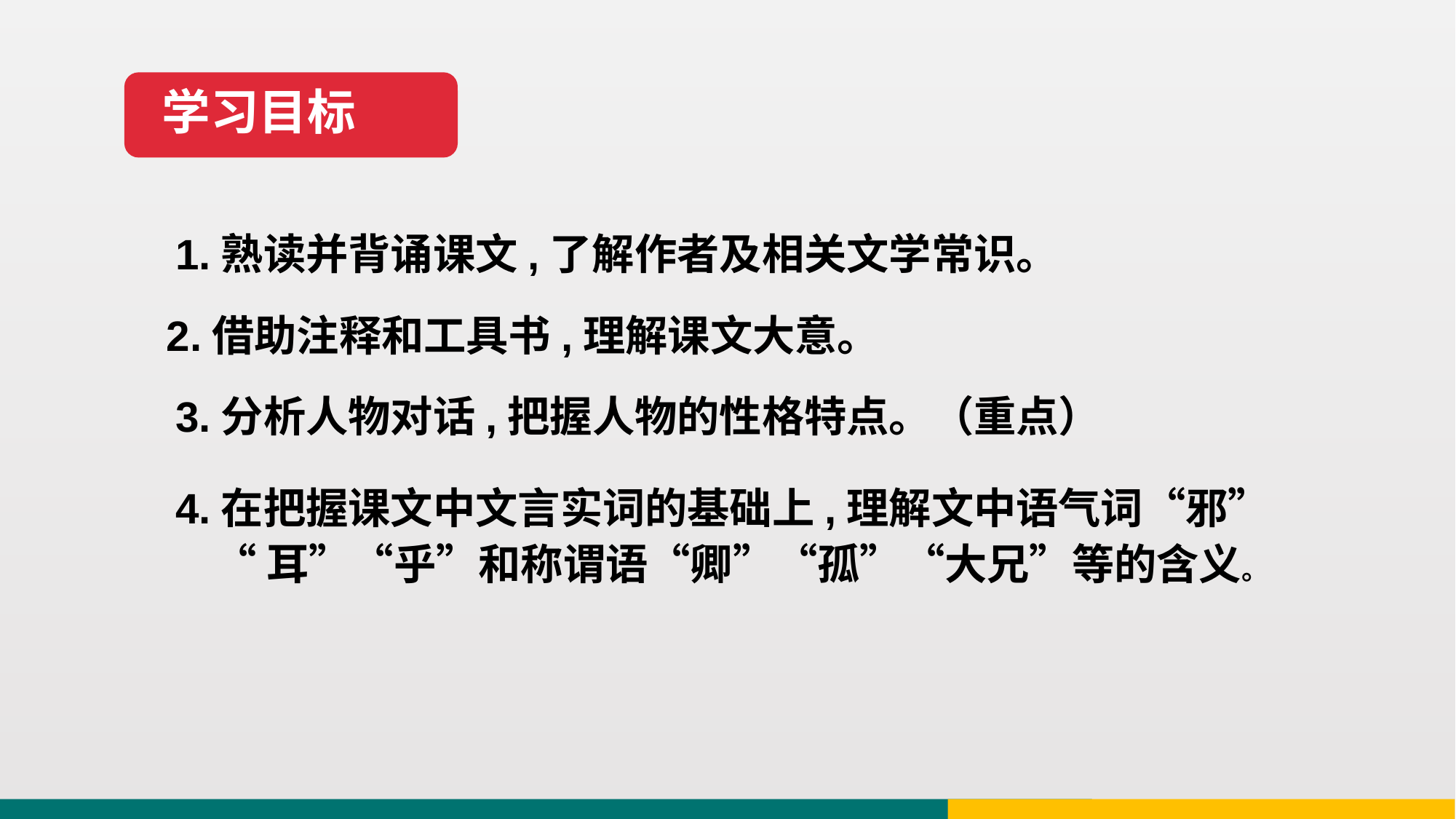

学习目标
1.熟读并背诵课文,了解作者及相关文学常识。
2.借助注释和工具书,理解课文大意。
3.分析人物对话,把握人物的性格特点。（重点）
4.在把握课文中文言实词的基础上,理解文中语气词“邪”
    “耳”“乎”和称谓语“卿”“孤”“大兄”等的含义。